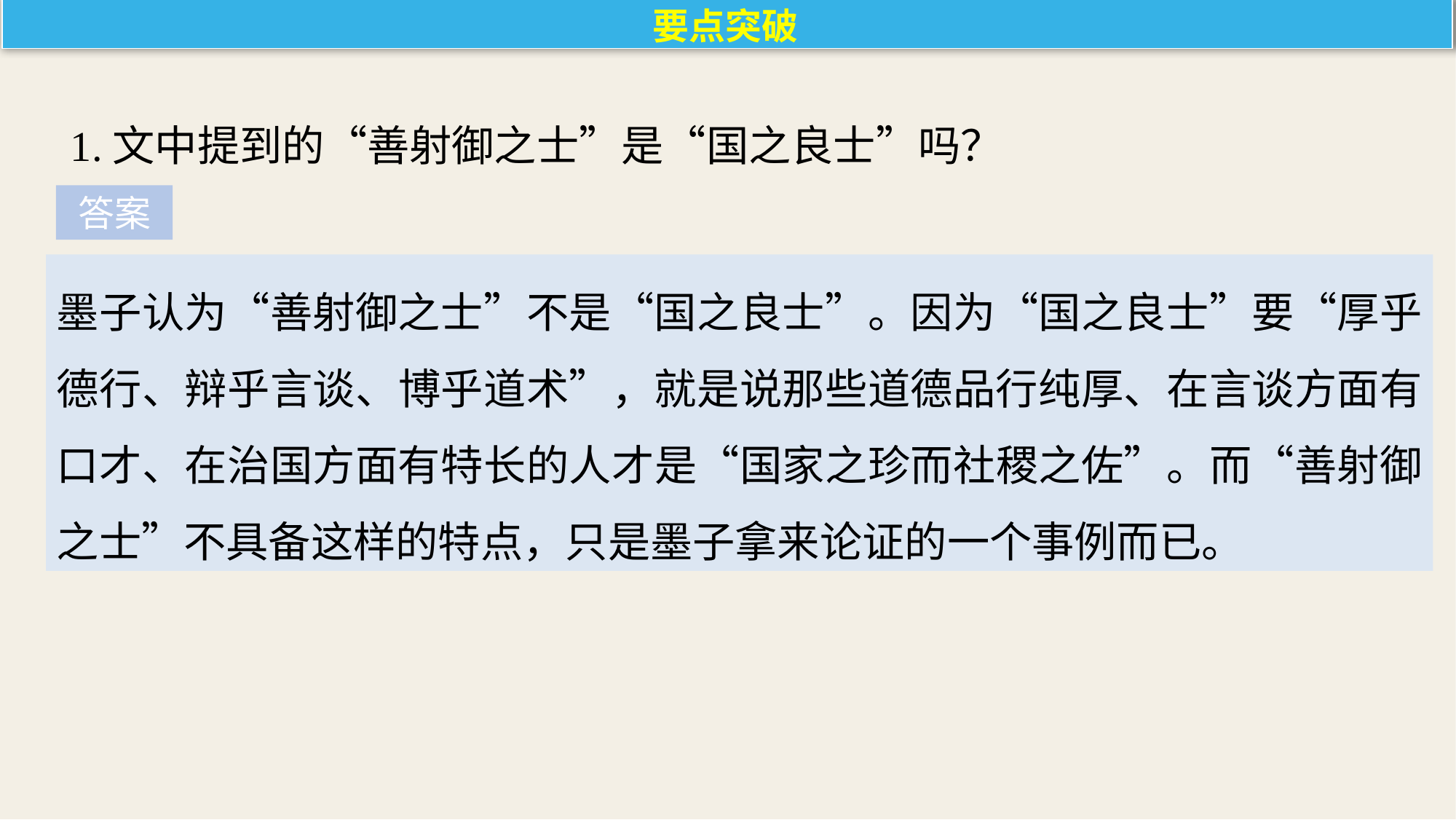

要点突破
1.文中提到的“善射御之士”是“国之良士”吗？
答案
墨子认为“善射御之士”不是“国之良士”。因为“国之良士”要“厚乎德行、辩乎言谈、博乎道术”，就是说那些道德品行纯厚、在言谈方面有口才、在治国方面有特长的人才是“国家之珍而社稷之佐”。而“善射御之士”不具备这样的特点，只是墨子拿来论证的一个事例而已。